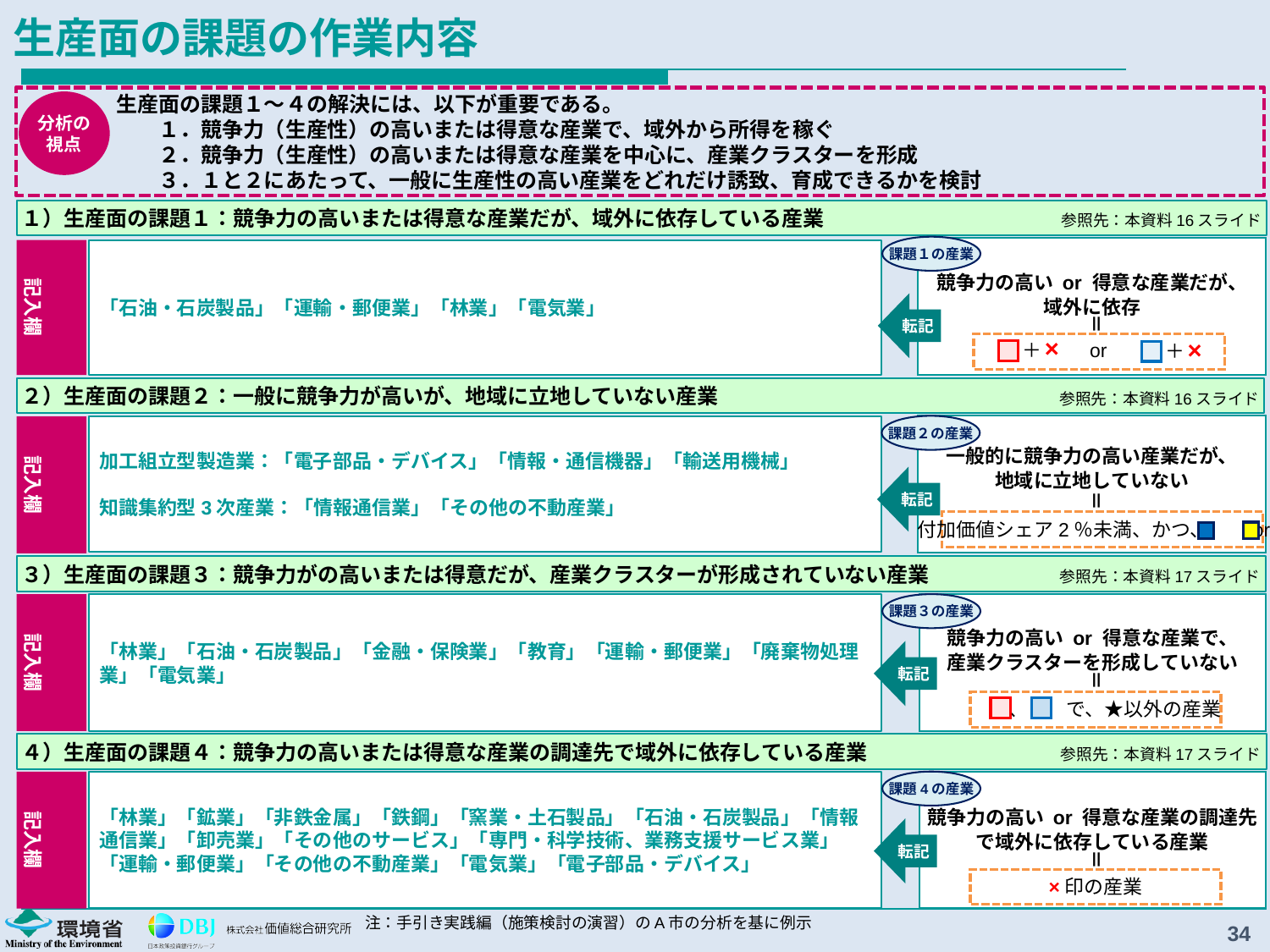

# 生産面の課題の作業内容
生産面の課題１～４の解決には、以下が重要である。
　　１．競争力（生産性）の高いまたは得意な産業で、域外から所得を稼ぐ
　　２．競争力（生産性）の高いまたは得意な産業を中心に、産業クラスターを形成
　　３．１と２にあたって、一般に生産性の高い産業をどれだけ誘致、育成できるかを検討
分析の
視点
参照先：本資料16スライド
１）生産面の課題１：競争力の高いまたは得意な産業だが、域外に依存している産業
課題１の産業

記入欄
「石油・石炭製品」「運輸・郵便業」「林業」「電気業」
競争力の高い or 得意な産業だが、
域外に依存

転記
＝

＋
×

or
＋
×

２）生産面の課題２：一般に競争力が高いが、地域に立地していない産業
参照先：本資料16スライド

課題２の産業
加工組立型製造業：「電子部品・デバイス」「情報・通信機器」「輸送用機械」

知識集約型3次産業：「情報通信業」「その他の不動産業」
記入欄
一般的に競争力の高い産業だが、
地域に立地していない

転記
＝

付加価値シェア2％未満、かつ、　　or

参照先：本資料17スライド
３）生産面の課題３：競争力がの高いまたは得意だが、産業クラスターが形成されていない産業
課題３の産業

記入欄
「林業」「石油・石炭製品」「金融・保険業」「教育」「運輸・郵便業」「廃棄物処理業」「電気業」
競争力の高い or 得意な産業で、
産業クラスターを形成していない

転記
＝
　　、　　で、★以外の産業

参照先：本資料17スライド
４）生産面の課題４：競争力の高いまたは得意な産業の調達先で域外に依存している産業
課題4の産業

記入欄
「林業」「鉱業」「非鉄金属」「鉄鋼」「窯業・土石製品」「石油・石炭製品」「情報通信業」「卸売業」「その他のサービス」「専門・科学技術、業務支援サービス業」「運輸・郵便業」「その他の不動産業」「電気業」「電子部品・デバイス」
競争力の高い or 得意な産業の調達先
で域外に依存している産業

転記
＝
×印の産業
注：手引き実践編（施策検討の演習）のA市の分析を基に例示
34